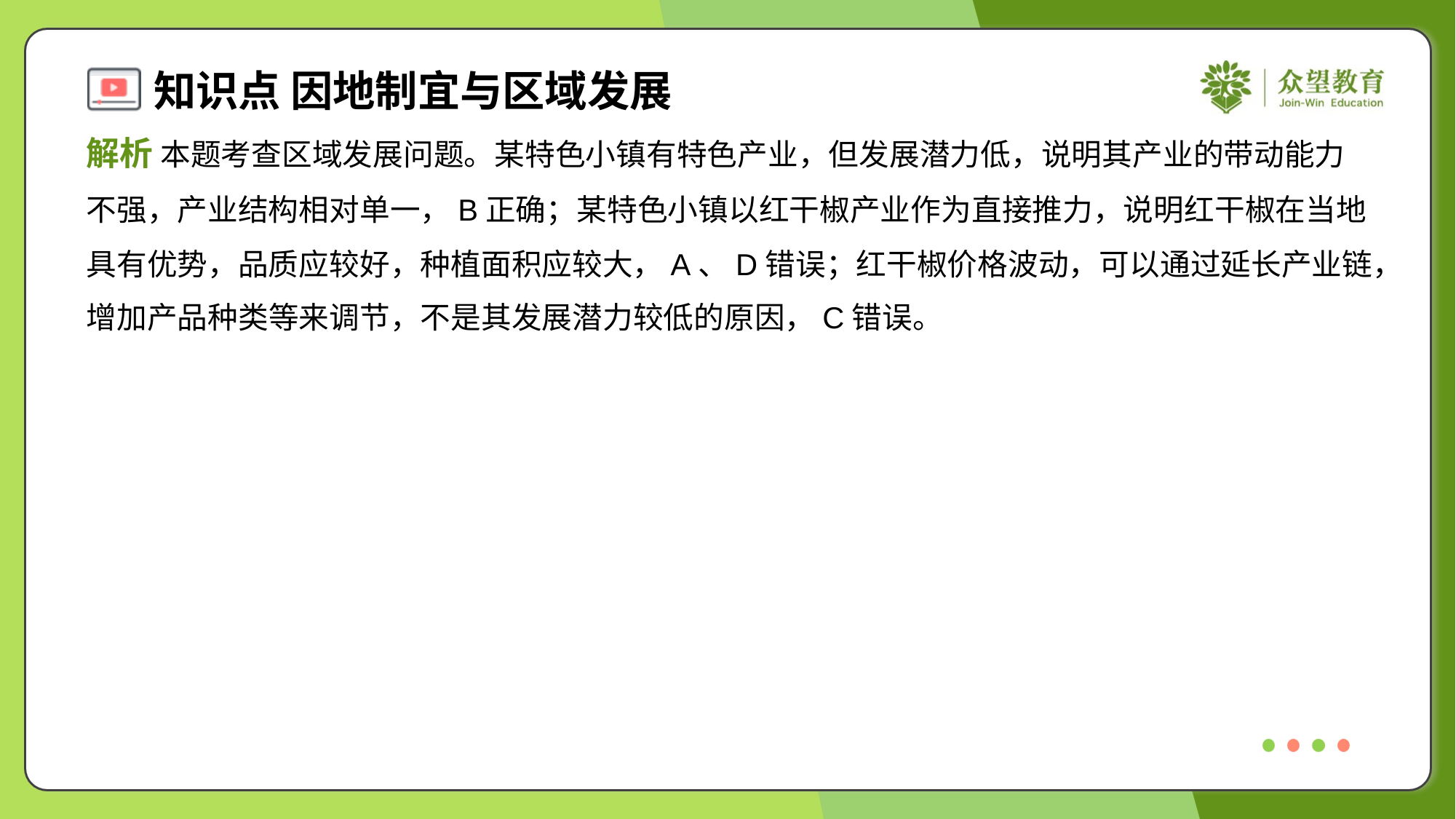

解析 本题考查区域发展问题。某特色小镇有特色产业，但发展潜力低，说明其产业的带动能力
不强，产业结构相对单一，B正确；某特色小镇以红干椒产业作为直接推力，说明红干椒在当地
具有优势，品质应较好，种植面积应较大，A、D错误；红干椒价格波动，可以通过延长产业链，
增加产品种类等来调节，不是其发展潜力较低的原因，C错误。